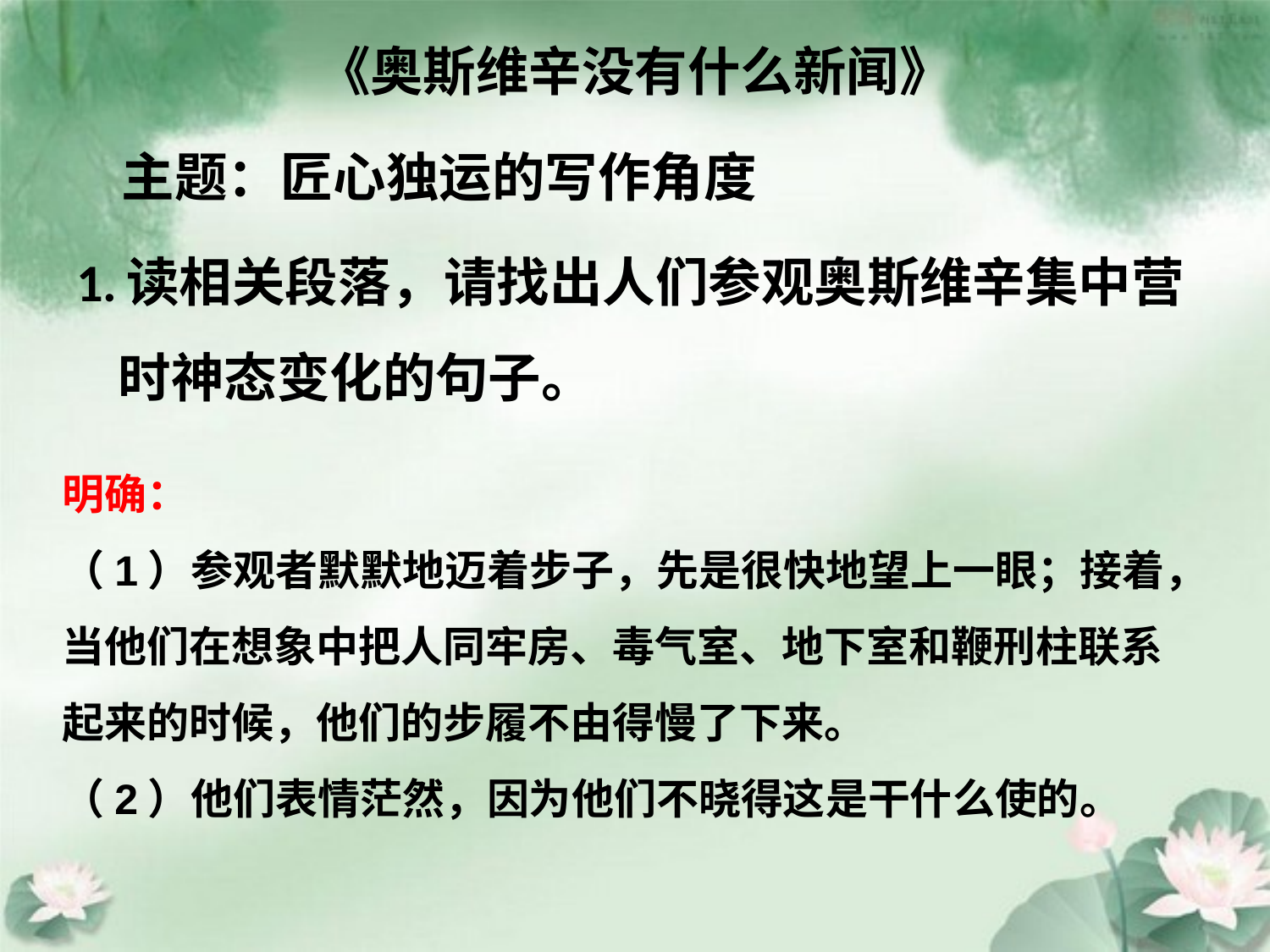

《奥斯维辛没有什么新闻》
   主题：匠心独运的写作角度
1.读相关段落，请找出人们参观奥斯维辛集中营时神态变化的句子。

明确：
（1）参观者默默地迈着步子，先是很快地望上一眼；接着，当他们在想象中把人同牢房、毒气室、地下室和鞭刑柱联系起来的时候，他们的步履不由得慢了下来。
（2）他们表情茫然，因为他们不晓得这是干什么使的。